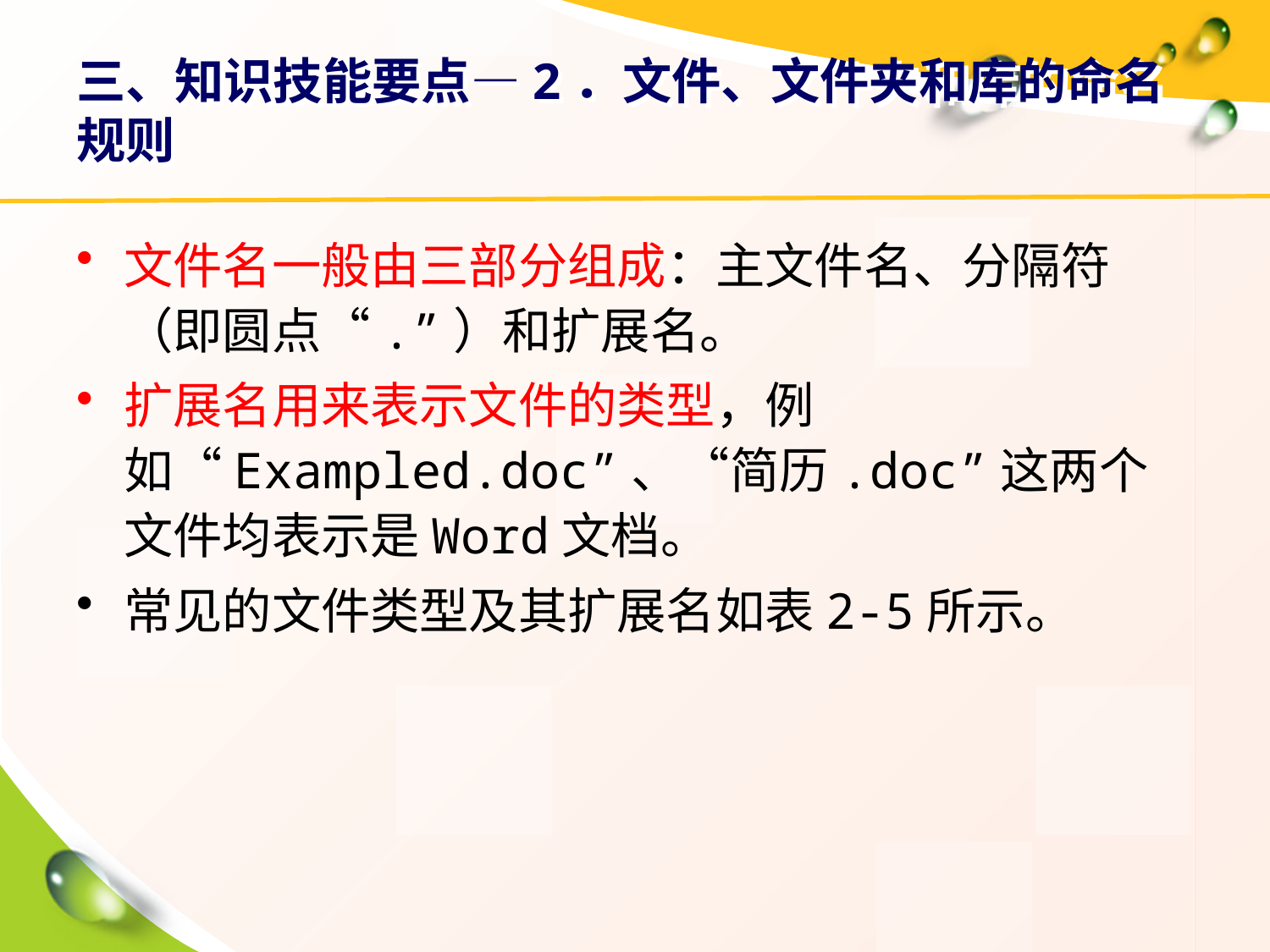

# 三、知识技能要点—2．文件、文件夹和库的命名规则
文件名一般由三部分组成：主文件名、分隔符（即圆点“.”）和扩展名。
扩展名用来表示文件的类型，例如“Exampled.doc”、“简历.doc”这两个文件均表示是Word文档。
常见的文件类型及其扩展名如表2-5所示。